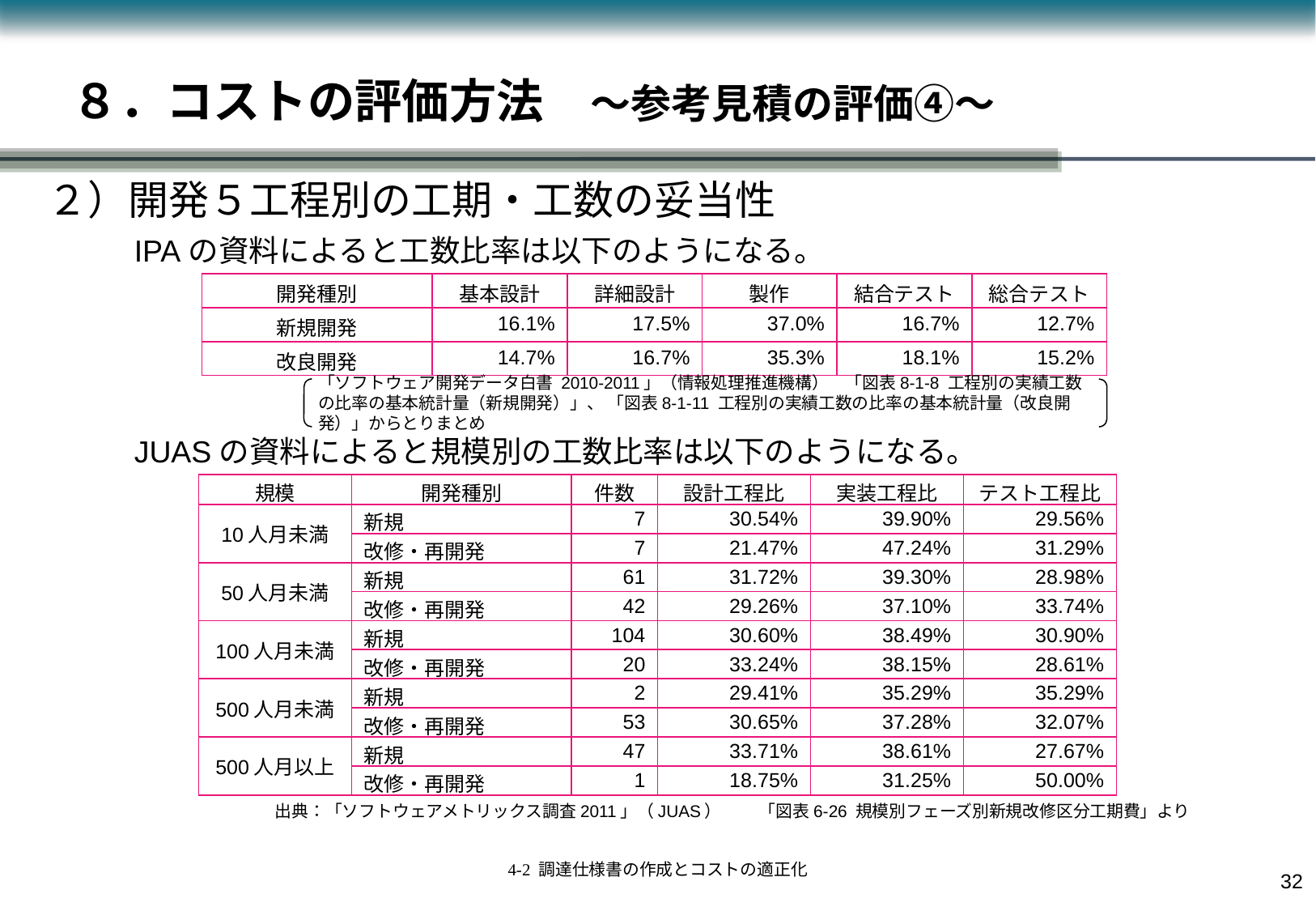

# ８．コストの評価方法　～参考見積の評価④～
２）開発５工程別の工期・工数の妥当性
IPAの資料によると工数比率は以下のようになる。
| 開発種別 | 基本設計 | 詳細設計 | 製作 | 結合テスト | 総合テスト |
| --- | --- | --- | --- | --- | --- |
| 新規開発 | 16.1% | 17.5% | 37.0% | 16.7% | 12.7% |
| 改良開発 | 14.7% | 16.7% | 35.3% | 18.1% | 15.2% |
「ソフトウェア開発データ白書 2010-2011」（情報処理推進機構）　「図表8-1-8 工程別の実績工数の比率の基本統計量（新規開発）」、 「図表8-1-11 工程別の実績工数の比率の基本統計量（改良開発）」からとりまとめ
JUASの資料によると規模別の工数比率は以下のようになる。
| 規模 | 開発種別 | 件数 | 設計工程比 | 実装工程比 | テスト工程比 |
| --- | --- | --- | --- | --- | --- |
| 10人月未満 | 新規 | 7 | 30.54% | 39.90% | 29.56% |
|  | 改修・再開発 | 7 | 21.47% | 47.24% | 31.29% |
| 50人月未満 | 新規 | 61 | 31.72% | 39.30% | 28.98% |
|  | 改修・再開発 | 42 | 29.26% | 37.10% | 33.74% |
| 100人月未満 | 新規 | 104 | 30.60% | 38.49% | 30.90% |
|  | 改修・再開発 | 20 | 33.24% | 38.15% | 28.61% |
| 500人月未満 | 新規 | 2 | 29.41% | 35.29% | 35.29% |
|  | 改修・再開発 | 53 | 30.65% | 37.28% | 32.07% |
| 500人月以上 | 新規 | 47 | 33.71% | 38.61% | 27.67% |
|  | 改修・再開発 | 1 | 18.75% | 31.25% | 50.00% |
出典：「ソフトウェアメトリックス調査2011」（JUAS） 　　「図表6-26 規模別フェーズ別新規改修区分工期費」より
32
4-2 調達仕様書の作成とコストの適正化